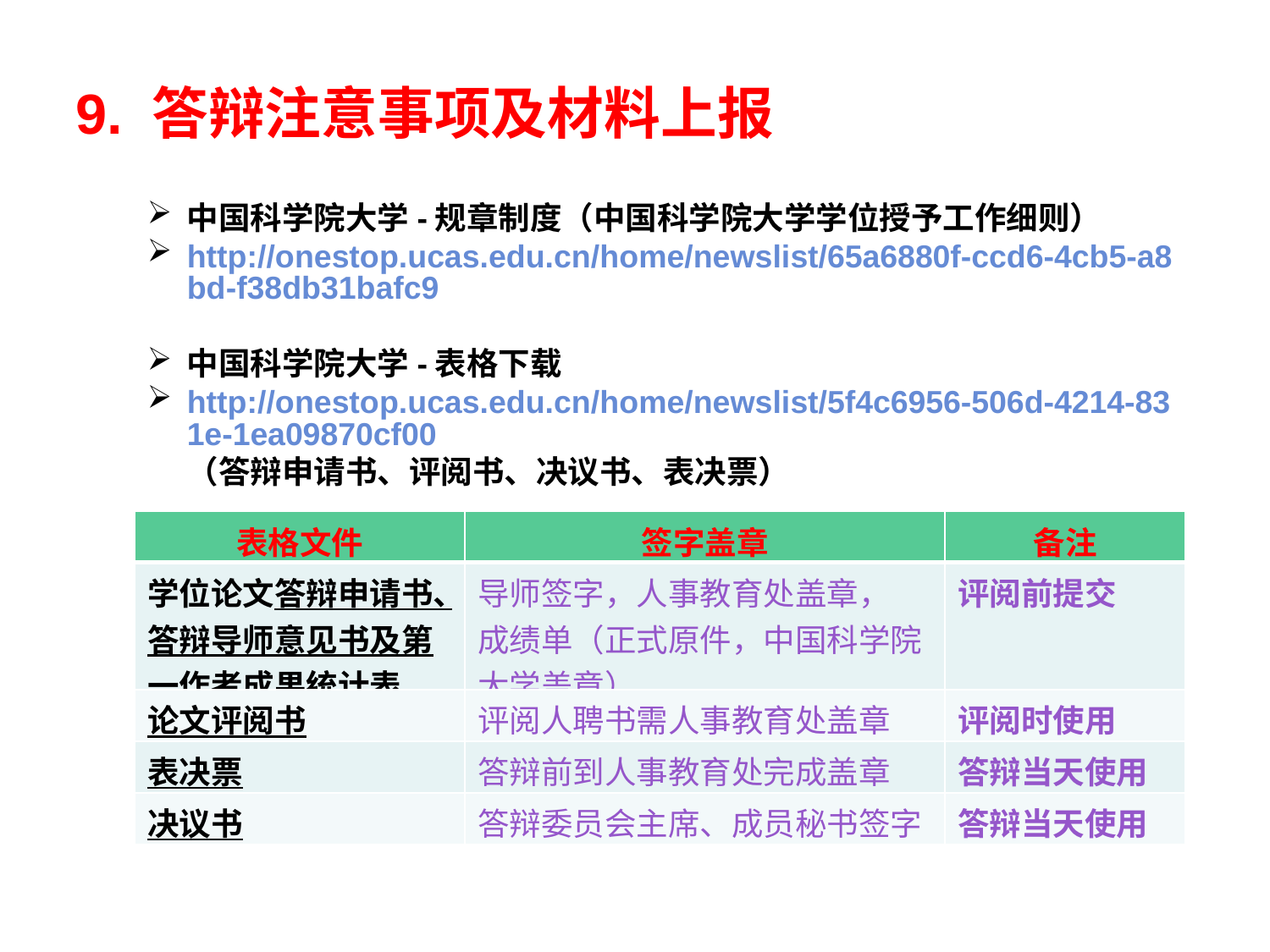

9. 答辩注意事项及材料上报:
中国科学院大学-规章制度（中国科学院大学学位授予工作细则）
http://onestop.ucas.edu.cn/home/newslist/65a6880f-ccd6-4cb5-a8bd-f38db31bafc9

中国科学院大学-表格下载
http://onestop.ucas.edu.cn/home/newslist/5f4c6956-506d-4214-831e-1ea09870cf00（答辩申请书、评阅书、决议书、表决票）

| 表格文件 | 签字盖章 | 备注 |
| --- | --- | --- |
| 学位论文答辩申请书、 答辩导师意见书及第一作者成果统计表 | 导师签字，人事教育处盖章， 成绩单（正式原件，中国科学院大学盖章） | 评阅前提交 |
| 论文评阅书 | 评阅人聘书需人事教育处盖章 | 评阅时使用 |
| 表决票 | 答辩前到人事教育处完成盖章 | 答辩当天使用 |
| 决议书 | 答辩委员会主席、成员秘书签字 | 答辩当天使用 |